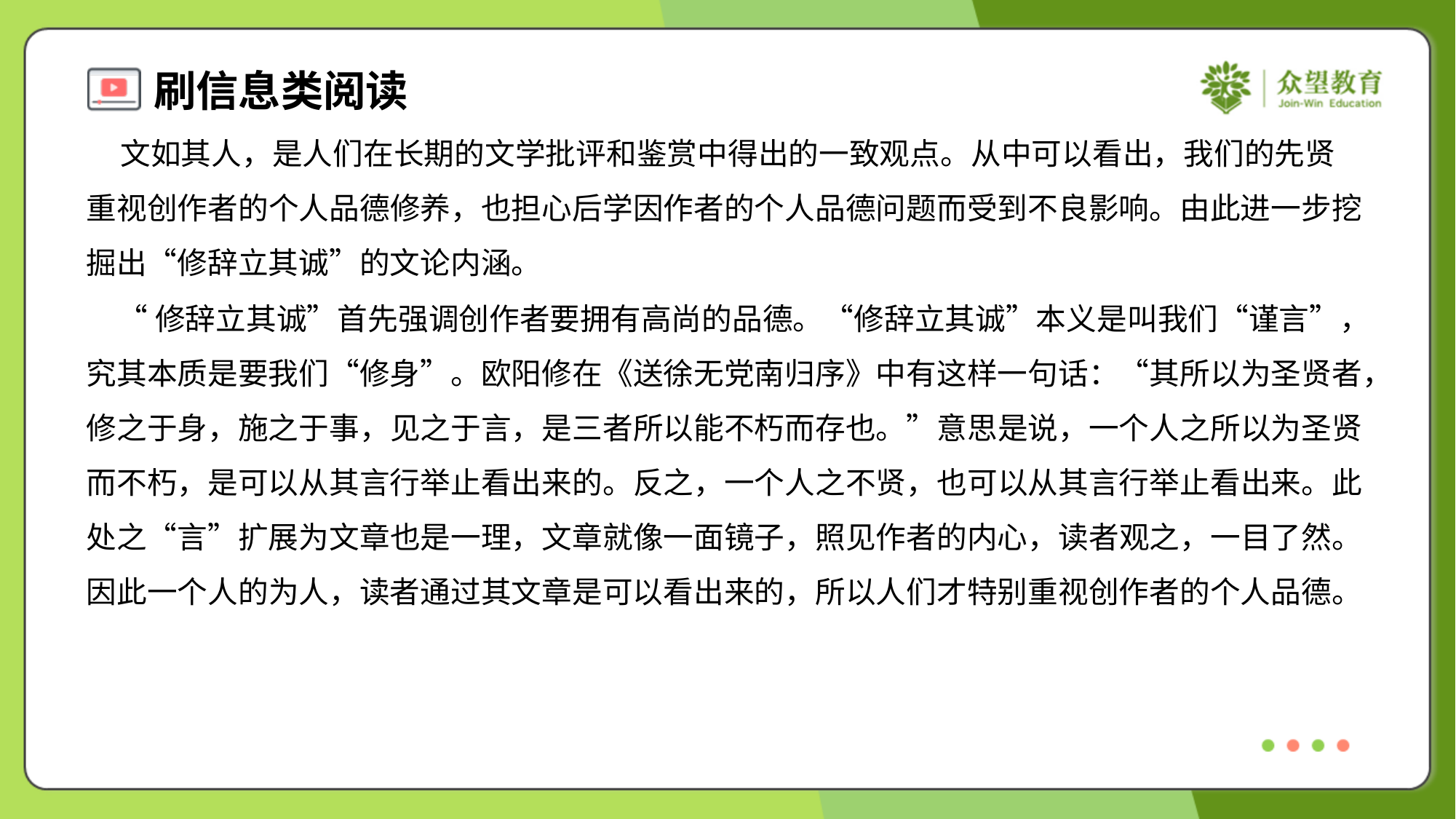

文如其人，是人们在长期的文学批评和鉴赏中得出的一致观点。从中可以看出，我们的先贤
重视创作者的个人品德修养，也担心后学因作者的个人品德问题而受到不良影响。由此进一步挖
掘出“修辞立其诚”的文论内涵。
    “修辞立其诚”首先强调创作者要拥有高尚的品德。“修辞立其诚”本义是叫我们“谨言”，
究其本质是要我们“修身”。欧阳修在《送徐无党南归序》中有这样一句话：“其所以为圣贤者，
修之于身，施之于事，见之于言，是三者所以能不朽而存也。”意思是说，一个人之所以为圣贤
而不朽，是可以从其言行举止看出来的。反之，一个人之不贤，也可以从其言行举止看出来。此
处之“言”扩展为文章也是一理，文章就像一面镜子，照见作者的内心，读者观之，一目了然。
因此一个人的为人，读者通过其文章是可以看出来的，所以人们才特别重视创作者的个人品德。